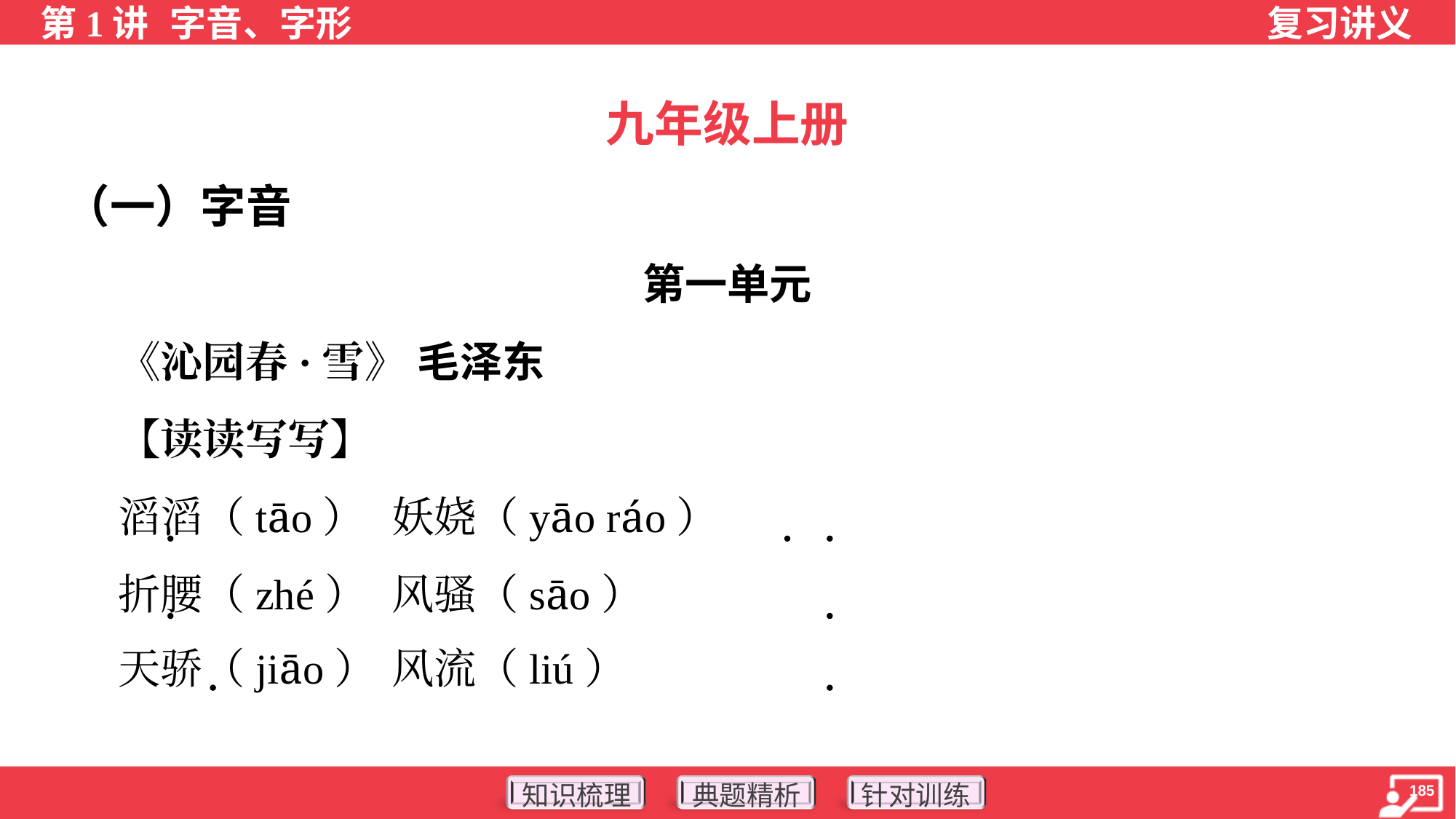

九年级上册
（一）字音
第一单元
    《沁园春·雪》 毛泽东
    【读读写写】
    滔滔（tāo）	妖娆（yāo ráo）
    折腰（zhé）	风骚（sāo）
    天骄（jiāo）	风流（liú）